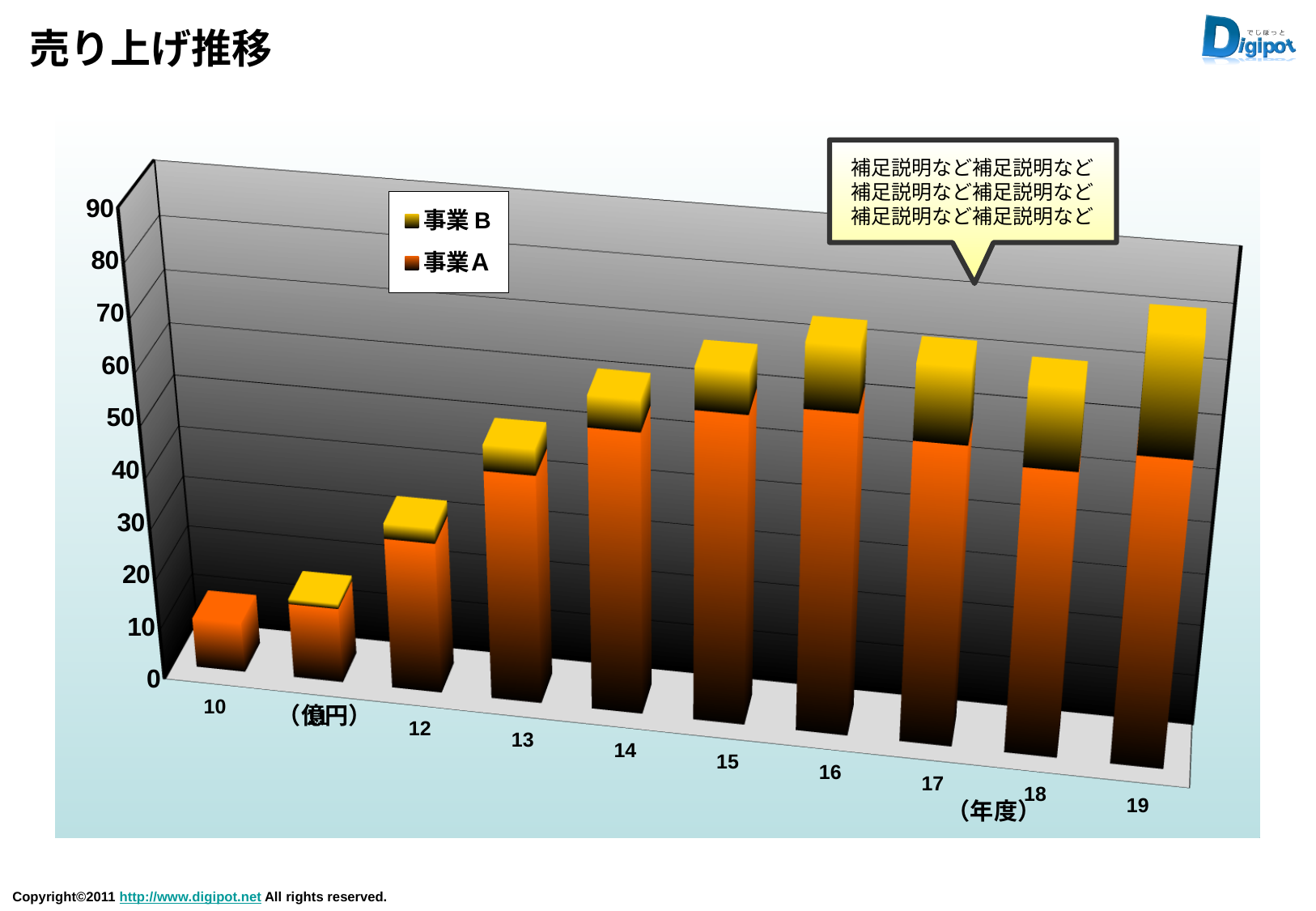

# 売り上げ推移

[unsupported chart]

補足説明など補足説明など補足説明など補足説明など補足説明など補足説明など
（億円）
（年度）